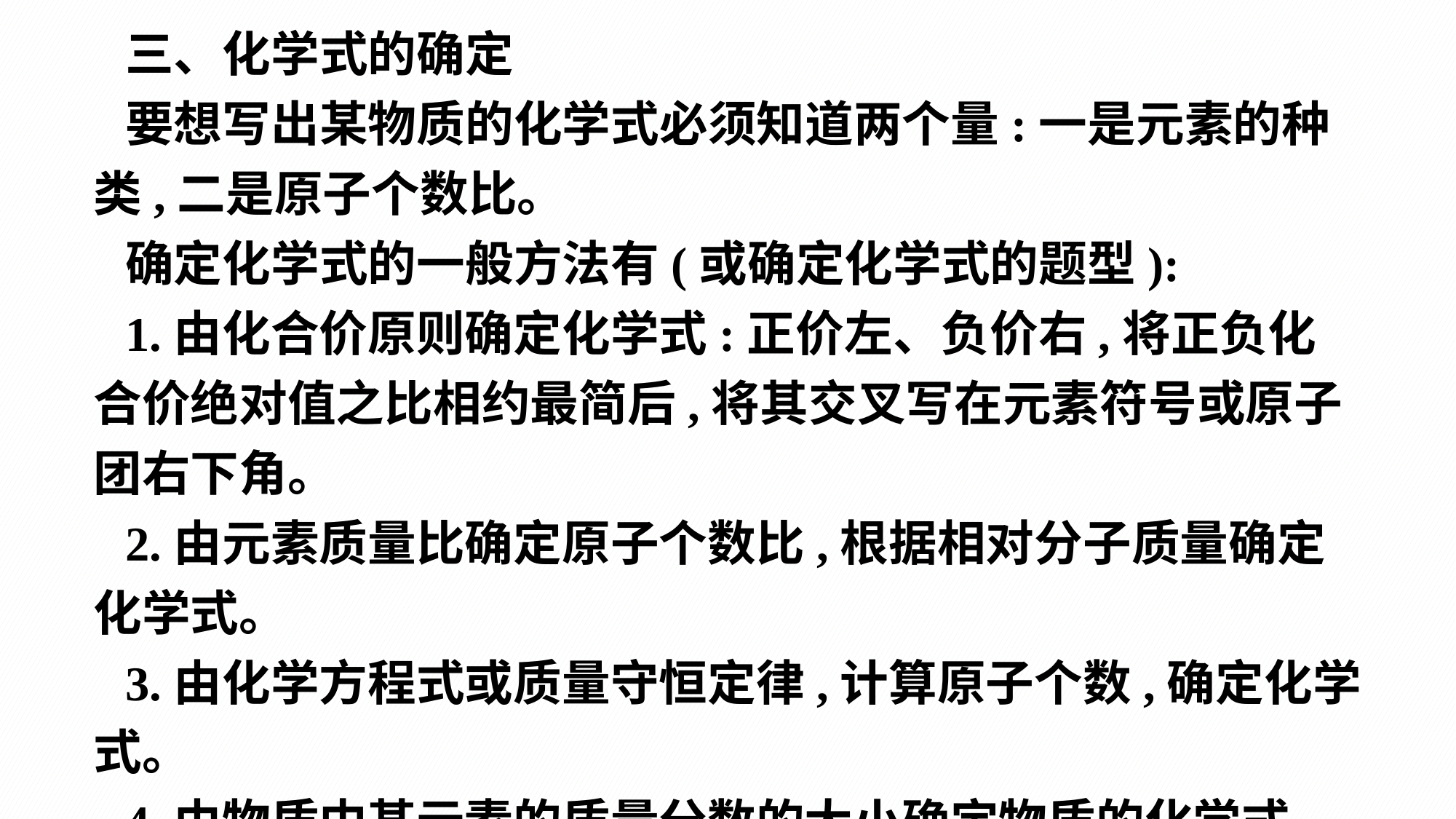

三、化学式的确定
要想写出某物质的化学式必须知道两个量:一是元素的种类,二是原子个数比。
确定化学式的一般方法有(或确定化学式的题型):
1.由化合价原则确定化学式:正价左、负价右,将正负化合价绝对值之比相约最简后,将其交叉写在元素符号或原子团右下角。
2.由元素质量比确定原子个数比,根据相对分子质量确定化学式。
3.由化学方程式或质量守恒定律,计算原子个数,确定化学式。
4.由物质中某元素的质量分数的大小确定物质的化学式。